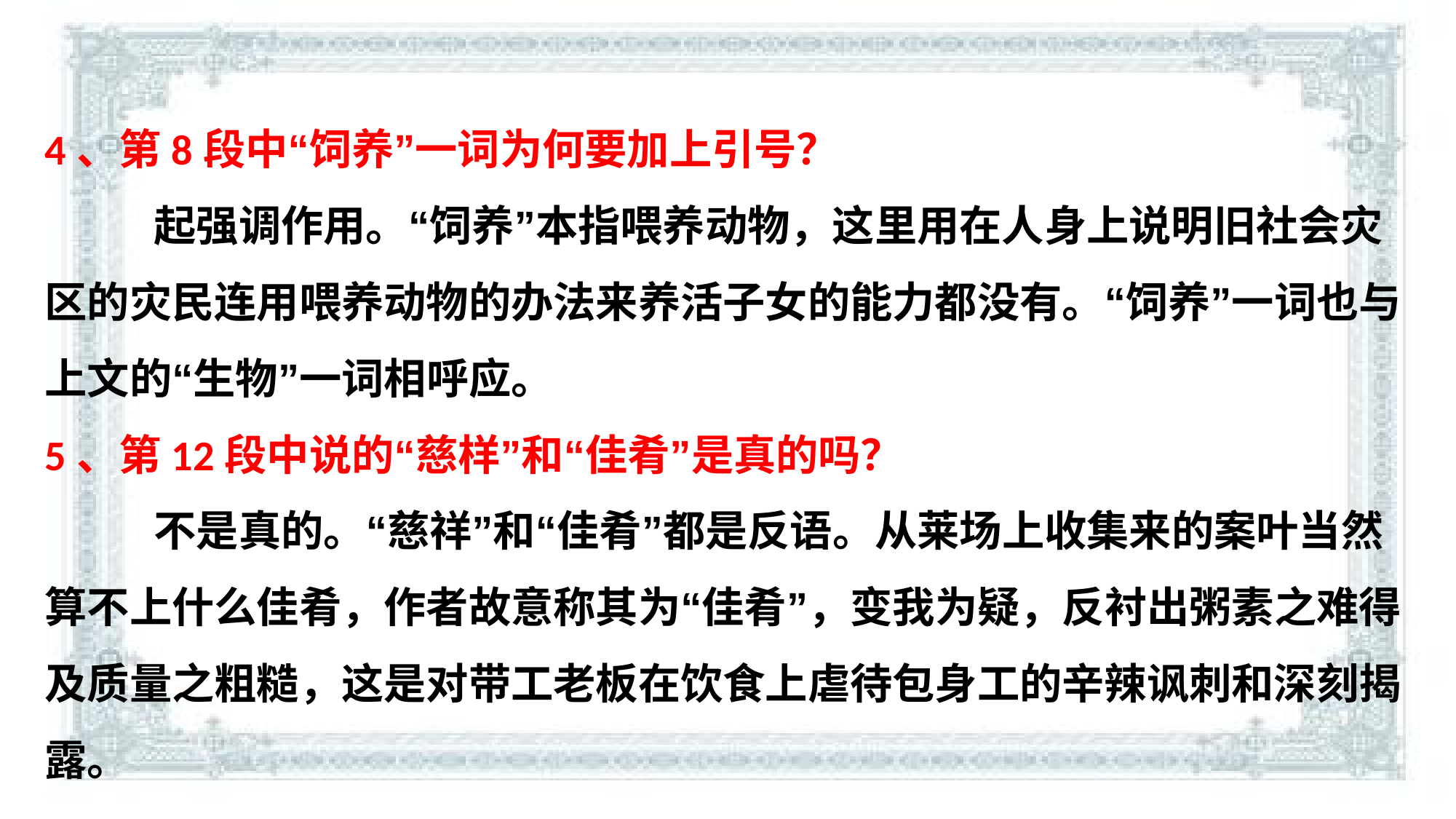

4、第8段中“饲养”一词为何要加上引号？
	起强调作用。“饲养”本指喂养动物，这里用在人身上说明旧社会灾区的灾民连用喂养动物的办法来养活子女的能力都没有。“饲养”一词也与上文的“生物”一词相呼应。
5、第12段中说的“慈样”和“佳肴”是真的吗？
	不是真的。“慈祥”和“佳肴”都是反语。从莱场上收集来的案叶当然算不上什么佳肴，作者故意称其为“佳肴”，变我为疑，反衬出粥素之难得及质量之粗糙，这是对带工老板在饮食上虐待包身工的辛辣讽刺和深刻揭露。